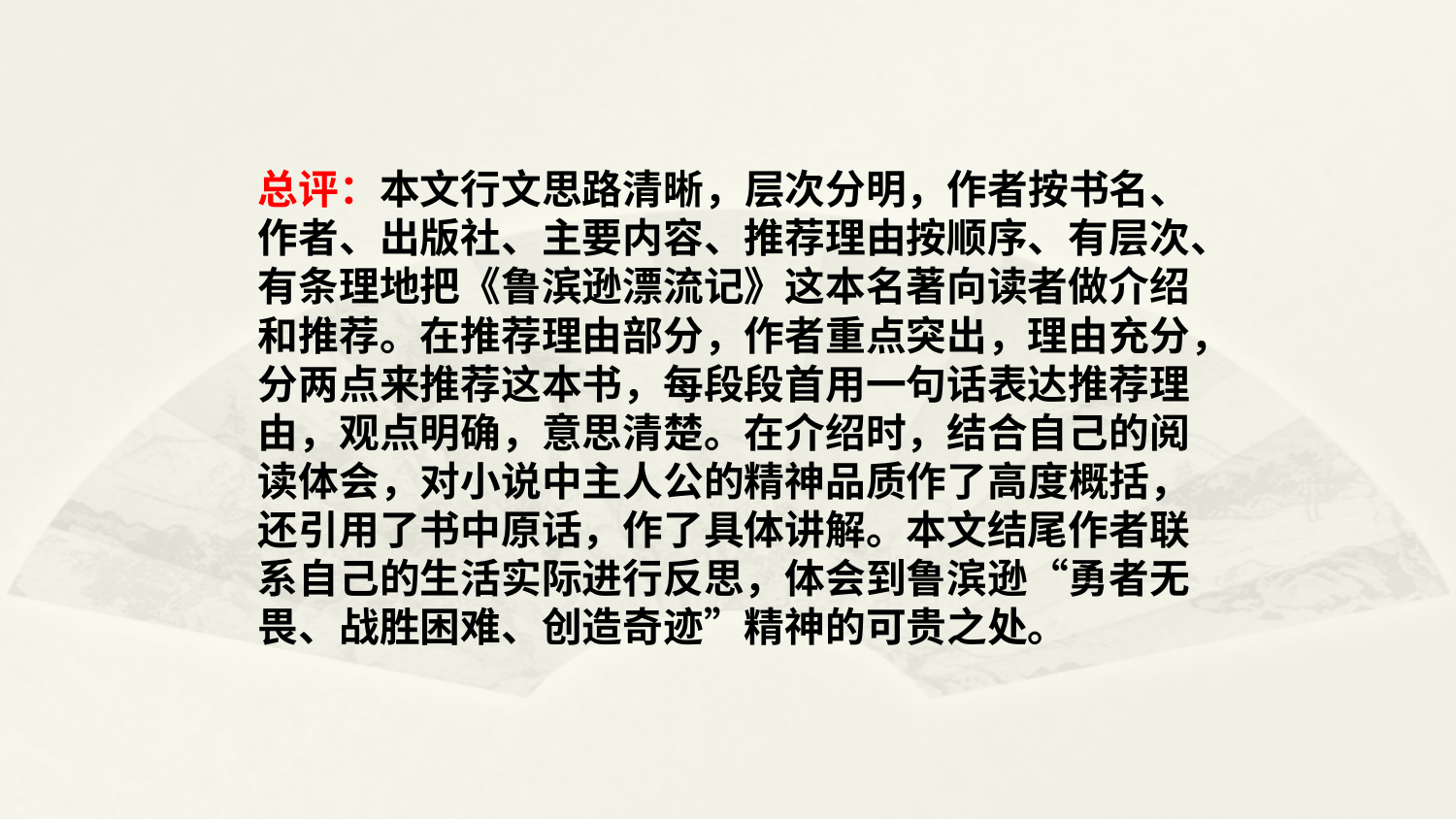

总评：本文行文思路清晰，层次分明，作者按书名、作者、出版社、主要内容、推荐理由按顺序、有层次、有条理地把《鲁滨逊漂流记》这本名著向读者做介绍和推荐。在推荐理由部分，作者重点突出，理由充分，分两点来推荐这本书，每段段首用一句话表达推荐理由，观点明确，意思清楚。在介绍时，结合自己的阅读体会，对小说中主人公的精神品质作了高度概括，还引用了书中原话，作了具体讲解。本文结尾作者联系自己的生活实际进行反思，体会到鲁滨逊“勇者无畏、战胜困难、创造奇迹”精神的可贵之处。